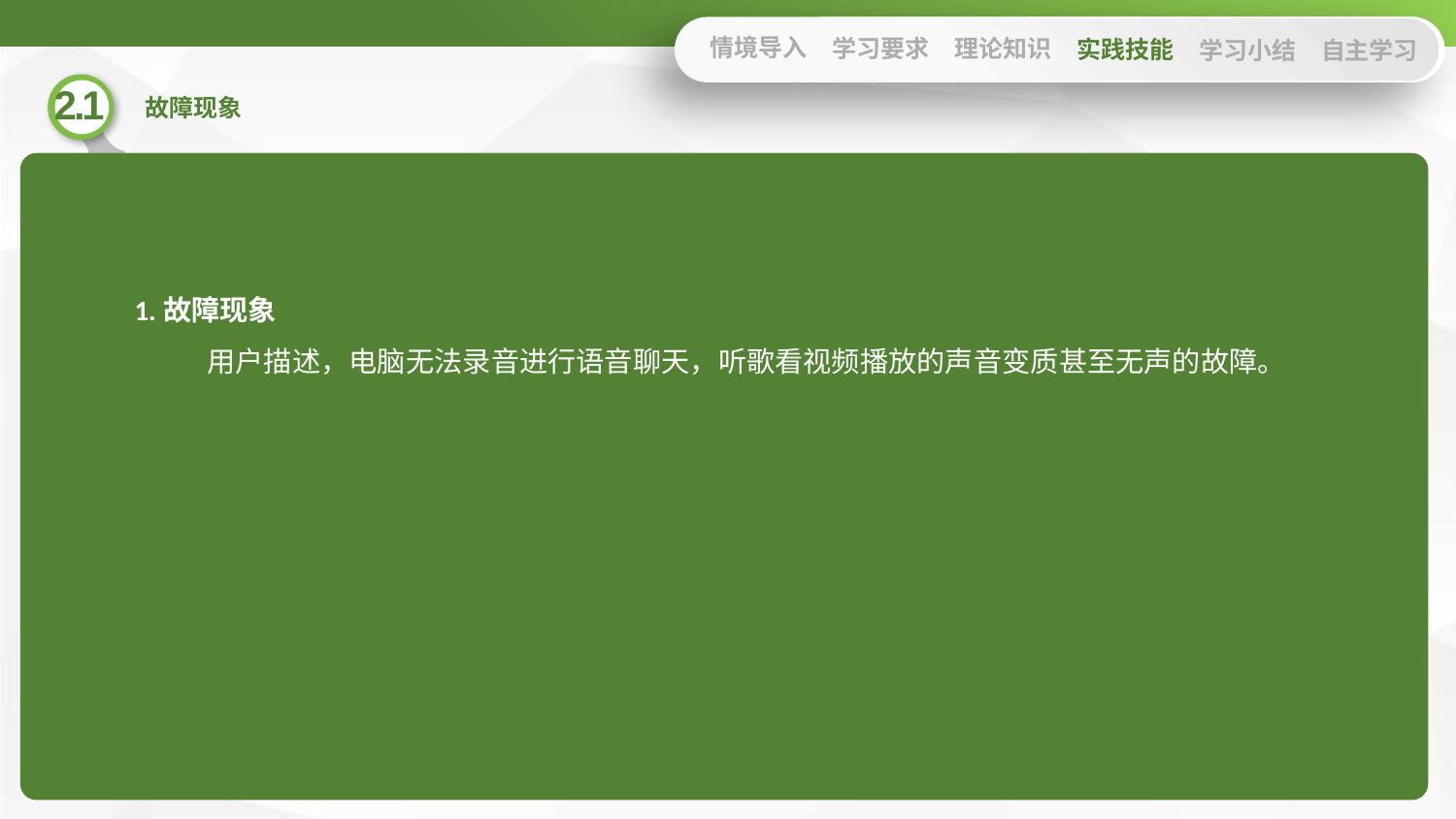

情境导入
学习要求
理论知识
实践技能
学习小结
自主学习
1.故障现象
用户描述，电脑无法录音进行语音聊天，听歌看视频播放的声音变质甚至无声的故障。